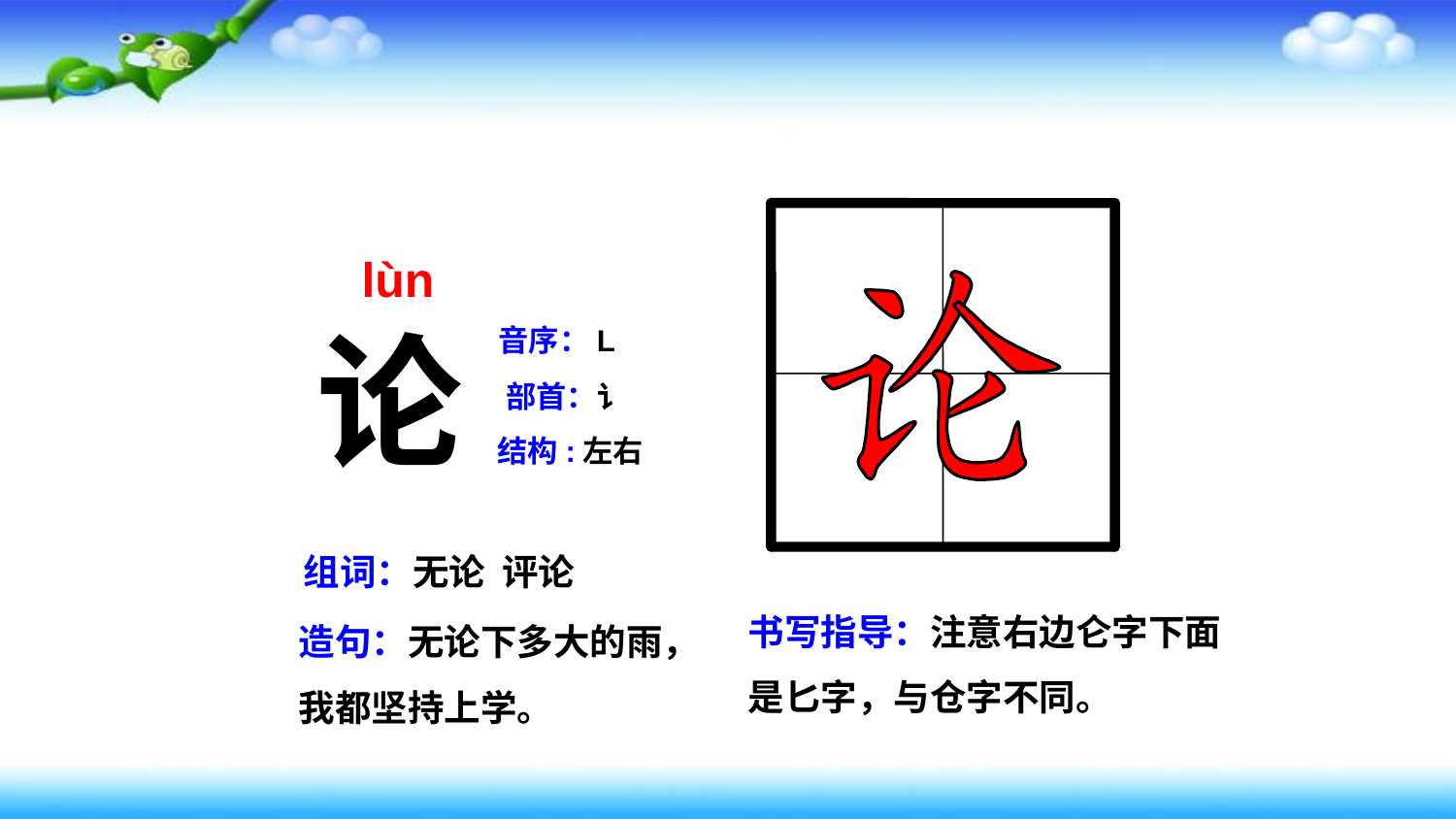

lùn

论
音序：L

部首：讠

结构:左右
组词：无论  评论
书写指导：注意右边仑字下面是匕字，与仓字不同。
造句：无论下多大的雨，我都坚持上学。